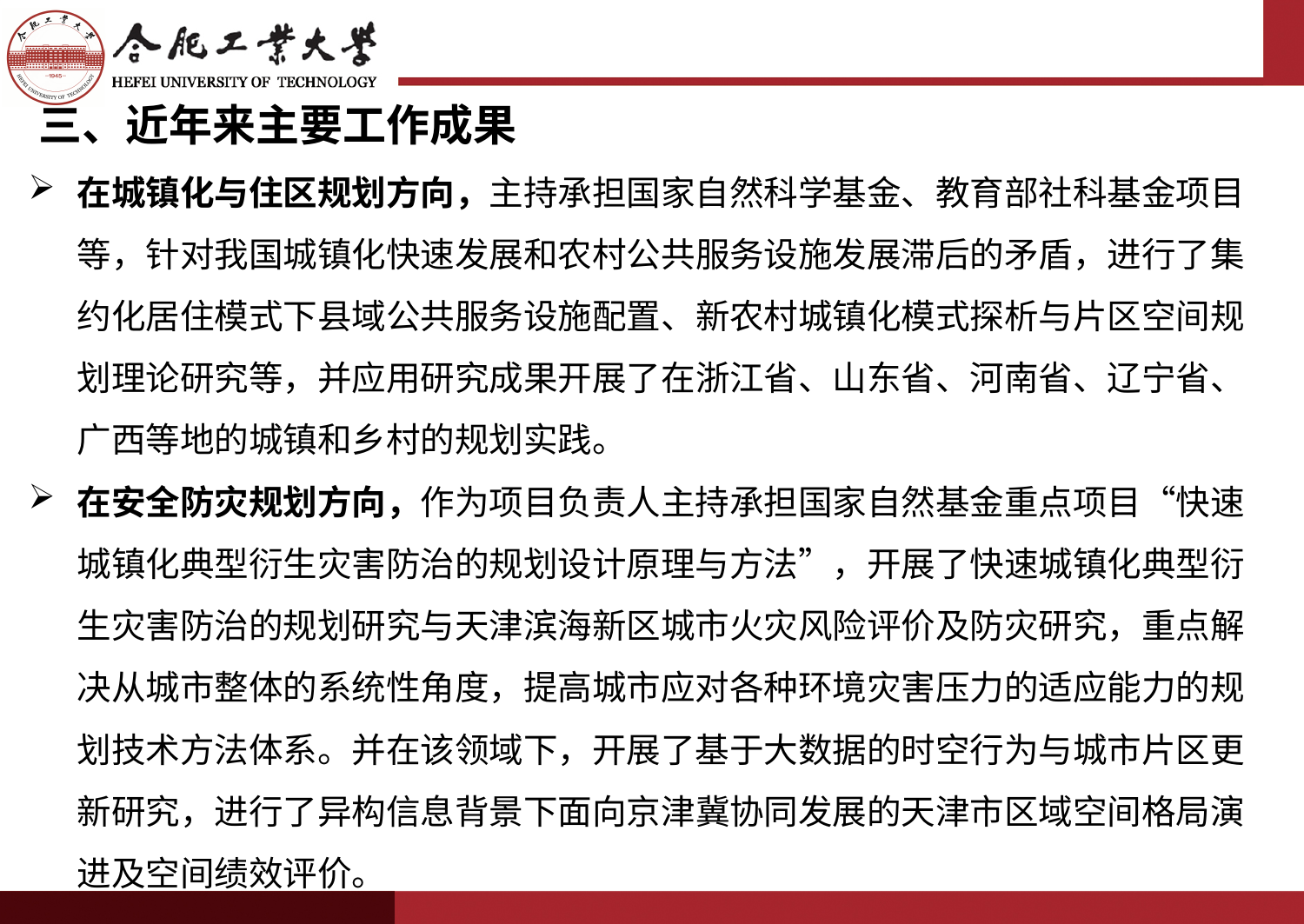

三、近年来主要工作成果
在城镇化与住区规划方向，主持承担国家自然科学基金、教育部社科基金项目等，针对我国城镇化快速发展和农村公共服务设施发展滞后的矛盾，进行了集约化居住模式下县域公共服务设施配置、新农村城镇化模式探析与片区空间规划理论研究等，并应用研究成果开展了在浙江省、山东省、河南省、辽宁省、广西等地的城镇和乡村的规划实践。
在安全防灾规划方向，作为项目负责人主持承担国家自然基金重点项目“快速城镇化典型衍生灾害防治的规划设计原理与方法”，开展了快速城镇化典型衍生灾害防治的规划研究与天津滨海新区城市火灾风险评价及防灾研究，重点解决从城市整体的系统性角度，提高城市应对各种环境灾害压力的适应能力的规划技术方法体系。并在该领域下，开展了基于大数据的时空行为与城市片区更新研究，进行了异构信息背景下面向京津冀协同发展的天津市区域空间格局演进及空间绩效评价。